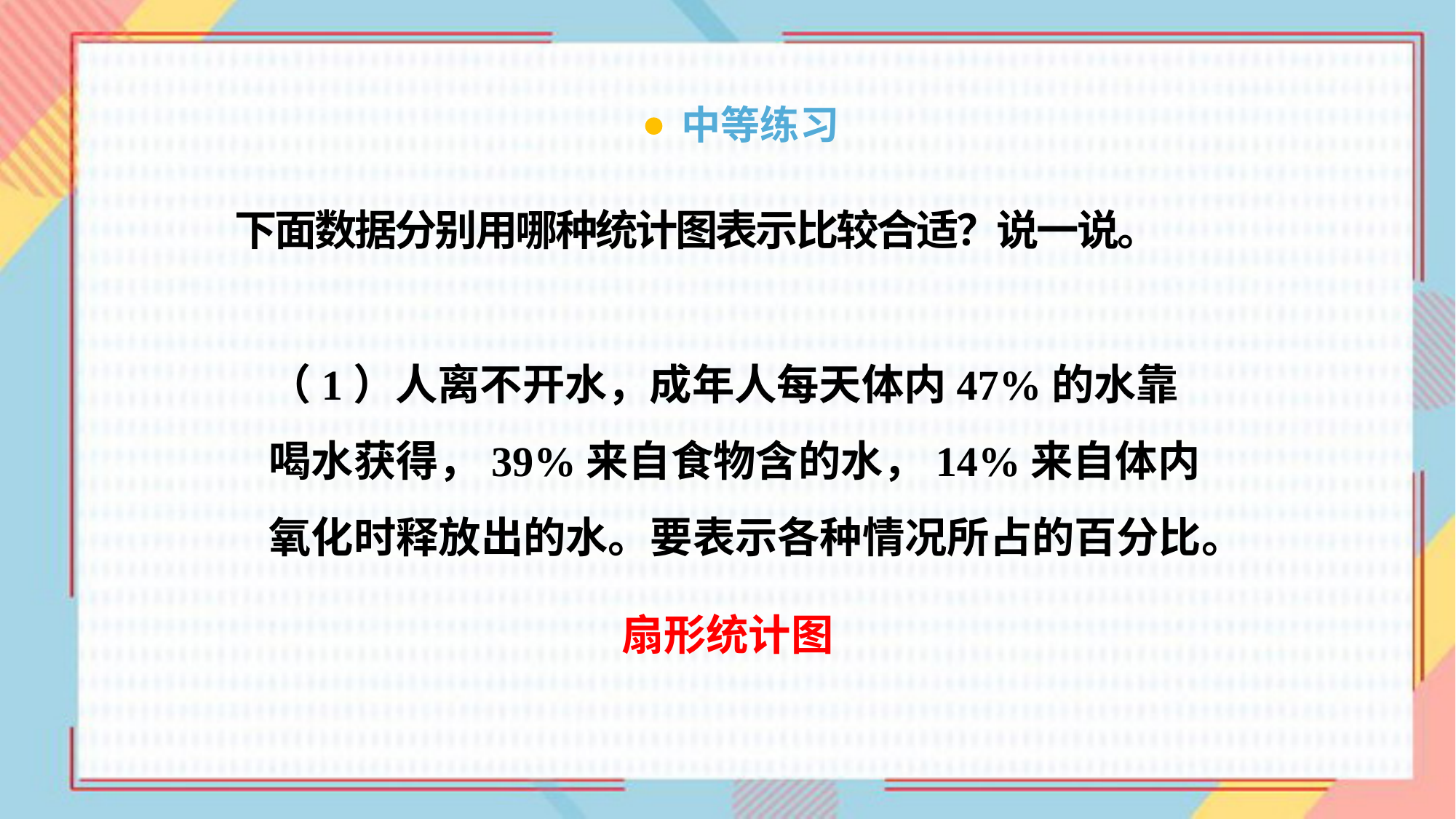

中等练习

下面数据分别用哪种统计图表示比较合适？说一说。
（1）人离不开水，成年人每天体内47%的水靠喝水获得，39%来自食物含的水，14%来自体内氧化时释放出的水。要表示各种情况所占的百分比。
扇形统计图